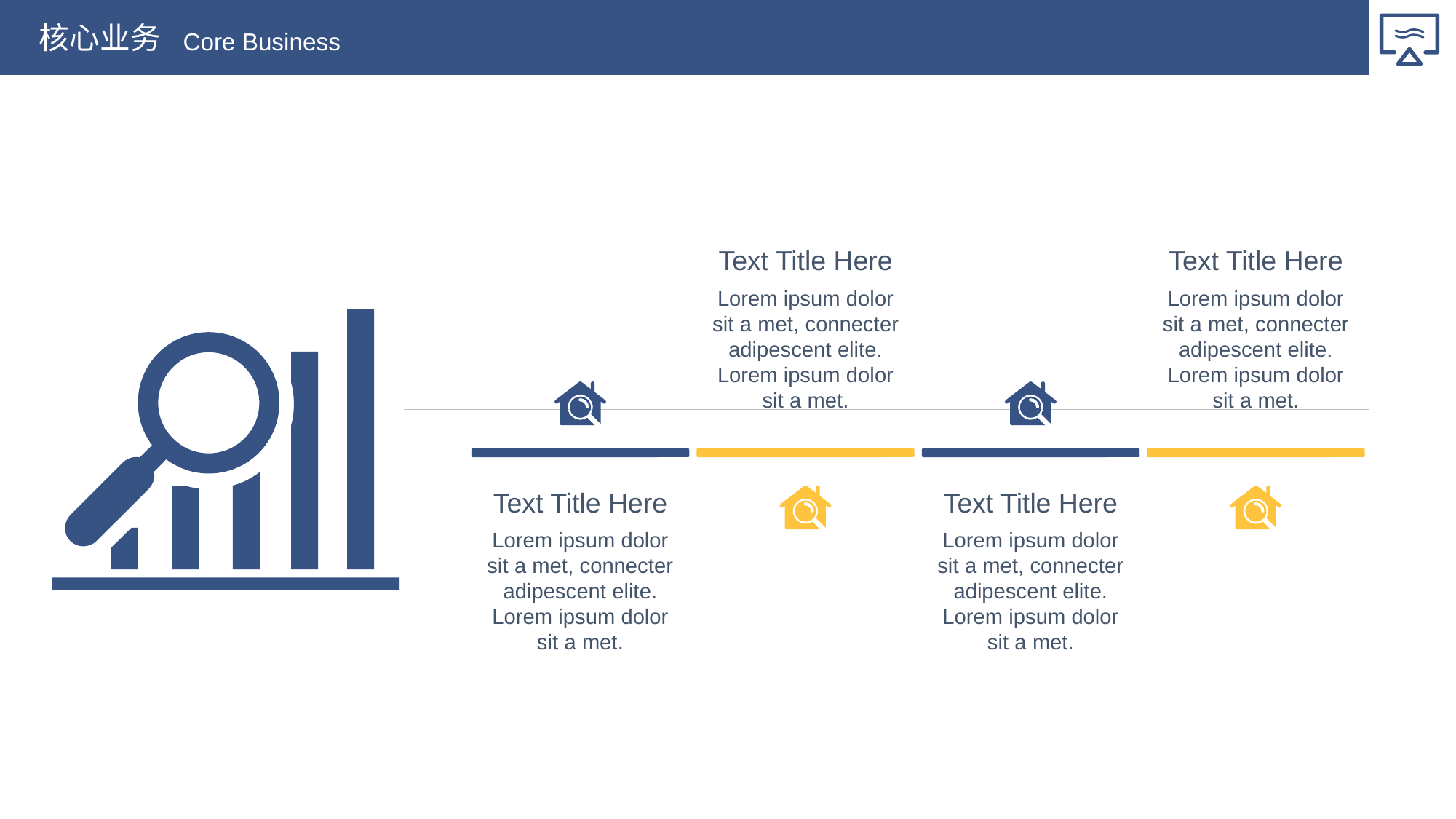

核心业务
Core Business

Text Title Here
Lorem ipsum dolor sit a met, connecter adipescent elite. Lorem ipsum dolor sit a met.
Text Title Here
Lorem ipsum dolor sit a met, connecter adipescent elite. Lorem ipsum dolor sit a met.

Text Title Here
Lorem ipsum dolor sit a met, connecter adipescent elite. Lorem ipsum dolor sit a met.
Text Title Here
Lorem ipsum dolor sit a met, connecter adipescent elite. Lorem ipsum dolor sit a met.